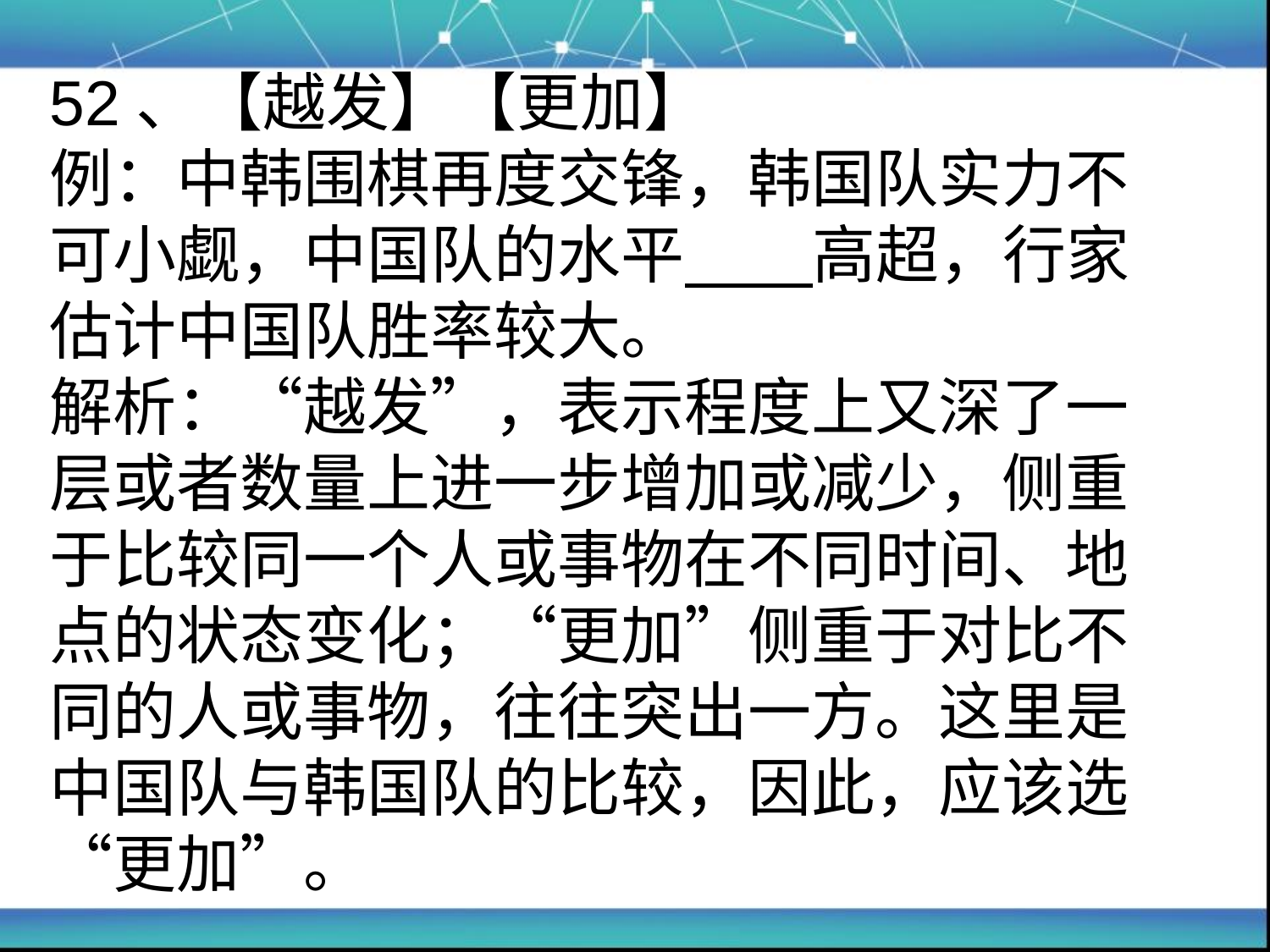

# 52、【越发】【更加】 例：中韩围棋再度交锋，韩国队实力不可小觑，中国队的水平         高超，行家估计中国队胜率较大。 解析：“越发”，表示程度上又深了一层或者数量上进一步增加或减少，侧重于比较同一个人或事物在不同时间、地点的状态变化；“更加”侧重于对比不同的人或事物，往往突出一方。这里是中国队与韩国队的比较，因此，应该选“更加”。